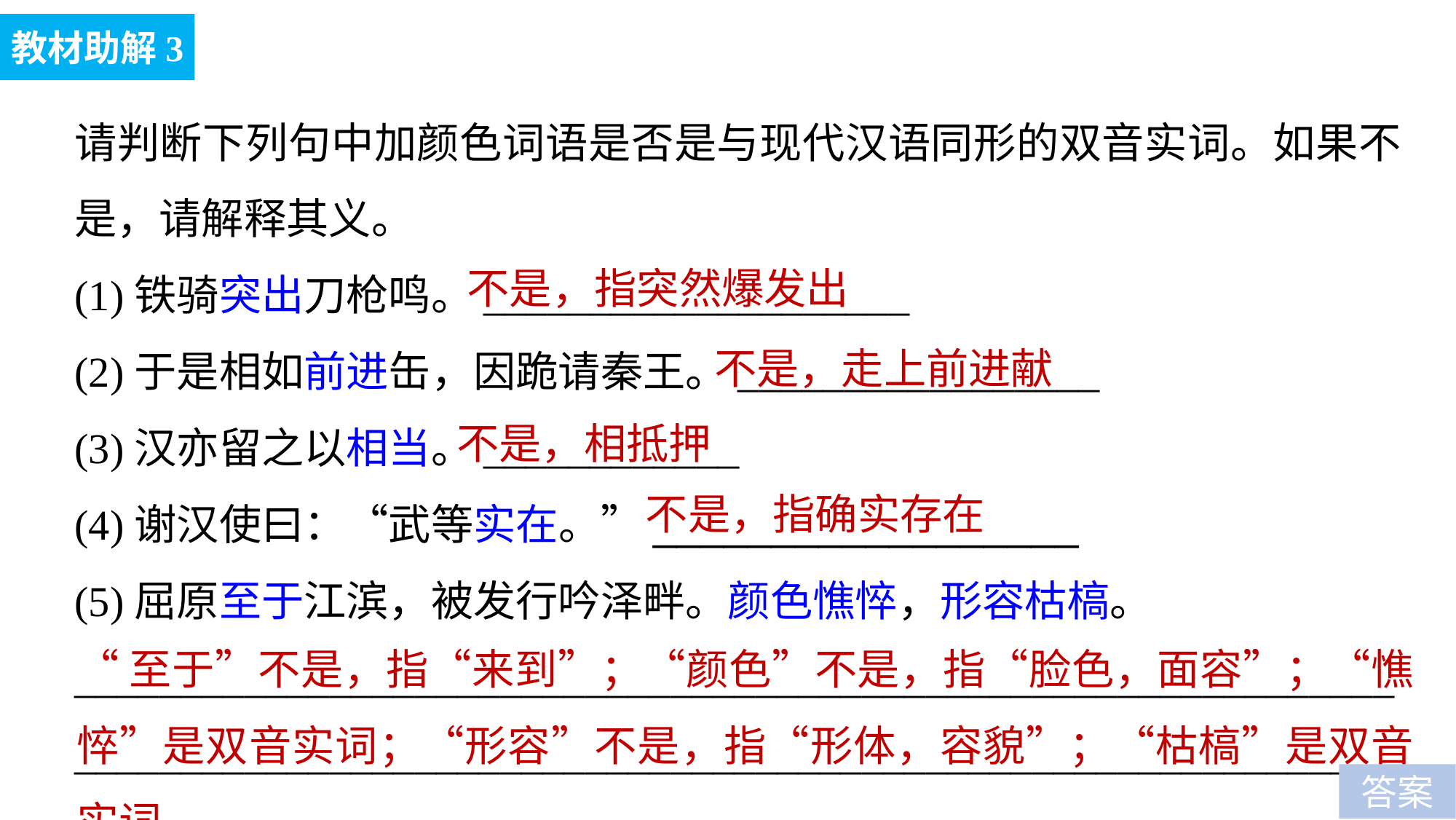

教材助解3
请判断下列句中加颜色词语是否是与现代汉语同形的双音实词。如果不是，请解释其义。
(1)铁骑突出刀枪鸣。____________________
(2)于是相如前进缶，因跪请秦王。_________________
(3)汉亦留之以相当。____________
(4)谢汉使曰：“武等实在。”__________________
(5)屈原至于江滨，被发行吟泽畔。颜色憔悴，形容枯槁。
__________________________________________________________________________________________________________________________
不是，指突然爆发出
不是，走上前进献
不是，相抵押
不是，指确实存在
“至于”不是，指“来到”；“颜色”不是，指“脸色，面容”；“憔悴”是双音实词；“形容”不是，指“形体，容貌”；“枯槁”是双音实词
答案